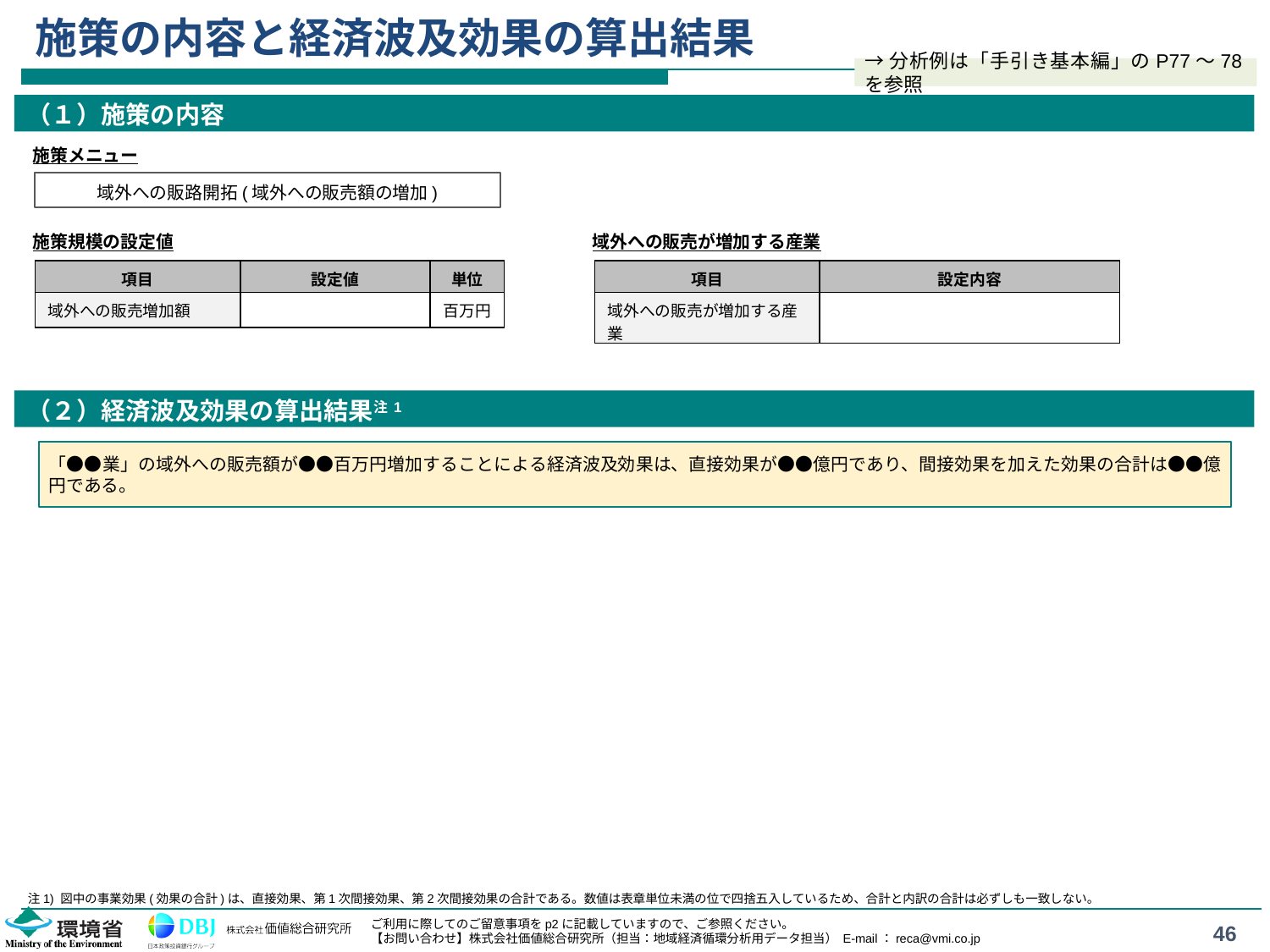

# 施策の内容と経済波及効果の算出結果
→分析例は「手引き基本編」のP77～78を参照
（１）施策の内容
施策メニュー
域外への販路開拓(域外への販売額の増加)
施策規模の設定値
域外への販売が増加する産業
| 項目 | 設定値 | 単位 |
| --- | --- | --- |
| 域外への販売増加額 |  | 百万円 |
| 項目 | 設定内容 |
| --- | --- |
| 域外への販売が増加する産業 |  |
（２）経済波及効果の算出結果注1
「●●業」の域外への販売額が●●百万円増加することによる経済波及効果は、直接効果が●●億円であり、間接効果を加えた効果の合計は●●億円である。
注1) 図中の事業効果(効果の合計)は、直接効果、第1次間接効果、第2次間接効果の合計である。数値は表章単位未満の位で四捨五入しているため、合計と内訳の合計は必ずしも一致しない。
46